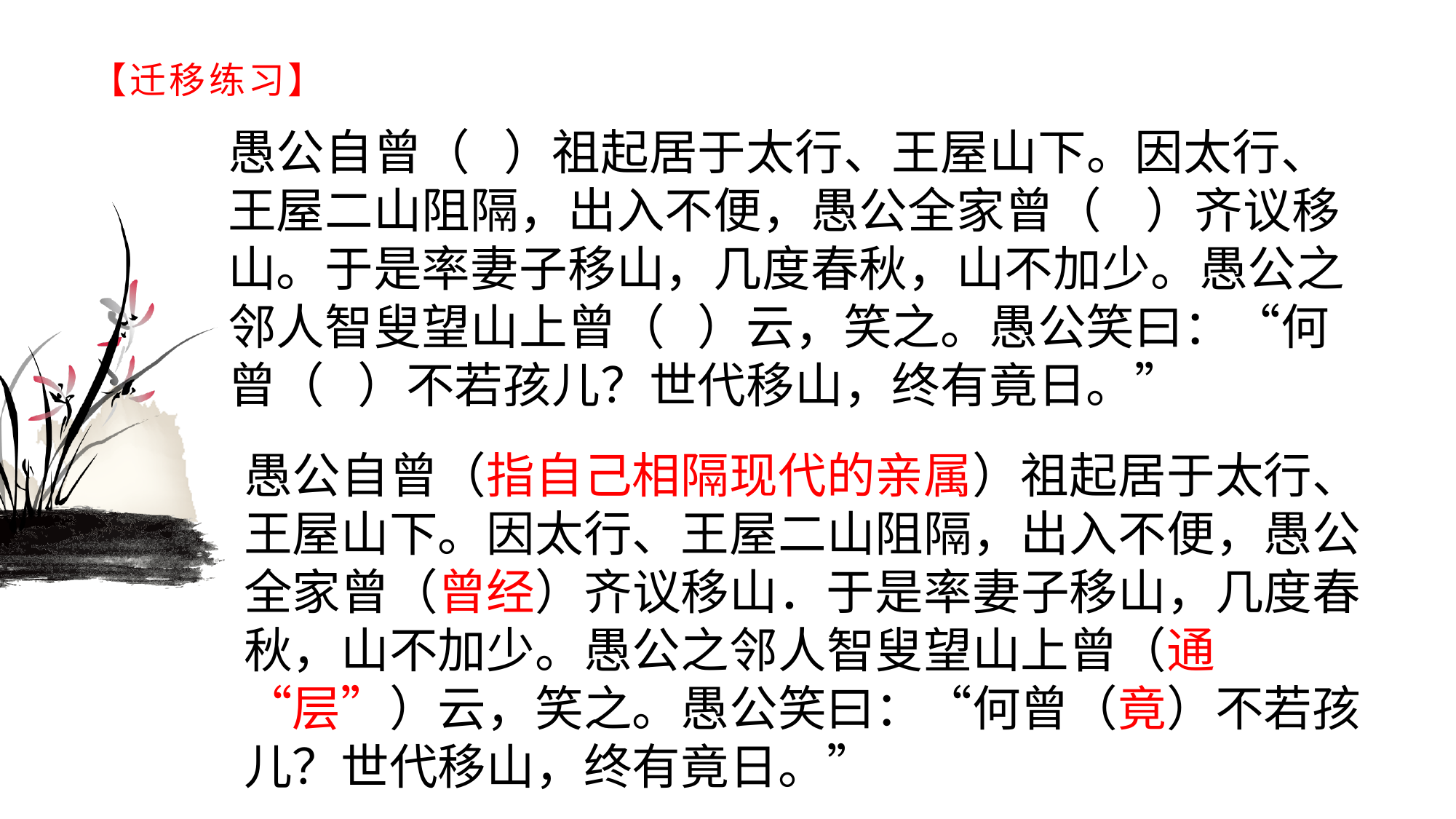

# 【迁移练习】
愚公自曾（   ）祖起居于太行、王屋山下。因太行、王屋二山阻隔，出入不便，愚公全家曾（    ）齐议移山。于是率妻子移山，几度春秋，山不加少。愚公之邻人智叟望山上曾（   ）云，笑之。愚公笑曰：“何曾（   ）不若孩儿？世代移山，终有竟日。”
愚公自曾（指自己相隔现代的亲属）祖起居于太行、王屋山下。因太行、王屋二山阻隔，出入不便，愚公全家曾（曾经）齐议移山．于是率妻子移山，几度春秋，山不加少。愚公之邻人智叟望山上曾（通“层”）云，笑之。愚公笑曰：“何曾（竟）不若孩儿？世代移山，终有竟日。”